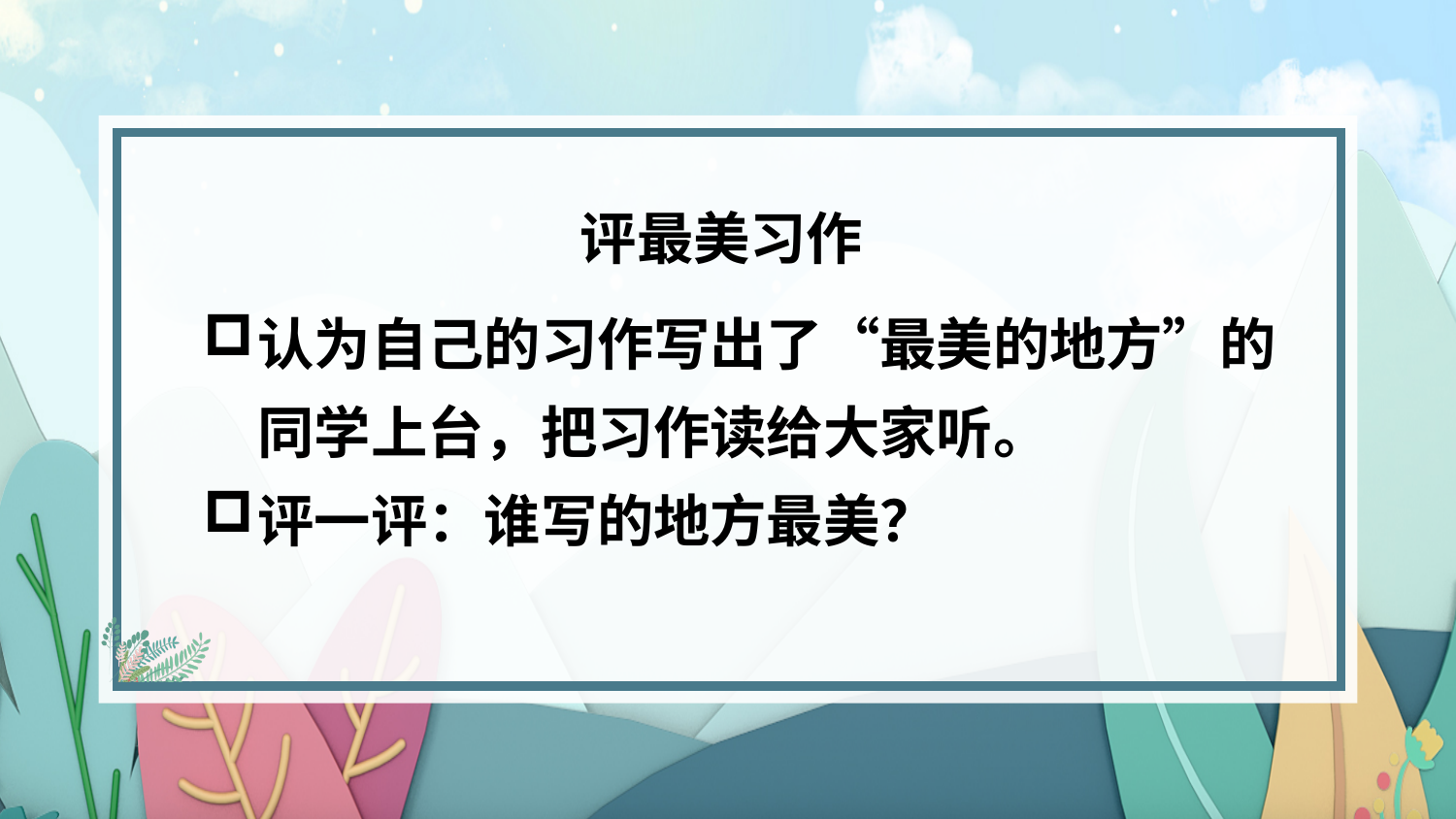

评最美习作
认为自己的习作写出了“最美的地方”的同学上台，把习作读给大家听。
评一评：谁写的地方最美？